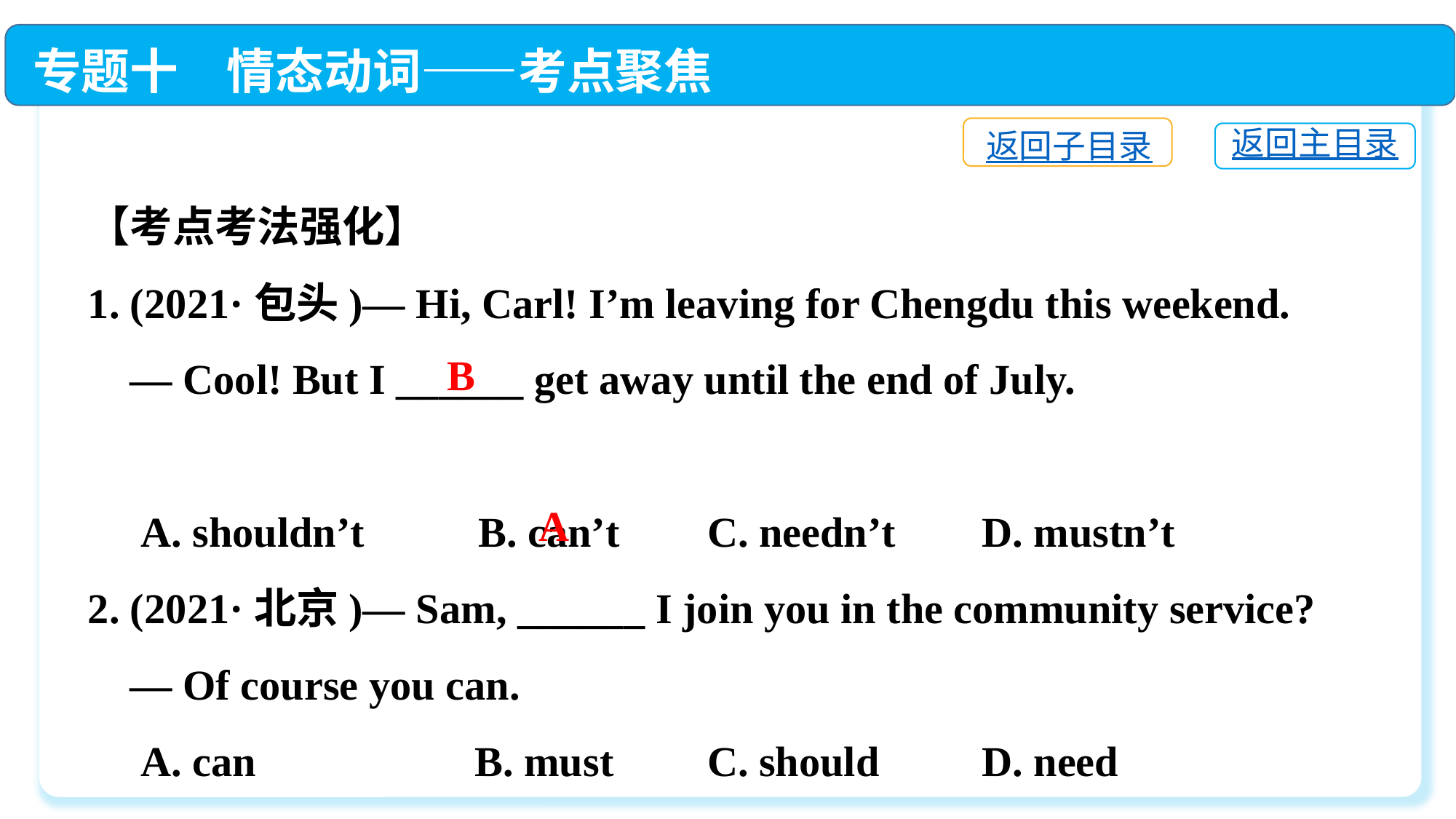

专题十　情态动词——考点聚焦

返回子目录
返回主目录
【考点考法强化】
1. (2021·包头)— Hi, Carl! I’m leaving for Chengdu this weekend.
    — Cool! But I ______ get away until the end of July.
     A. shouldn’t	      B. can’t	       C. needn’t	  D. mustn’t
2. (2021·北京)— Sam, ______ I join you in the community service?
    — Of course you can.
     A. can	                B. must	       C. should	  D. need

B
A